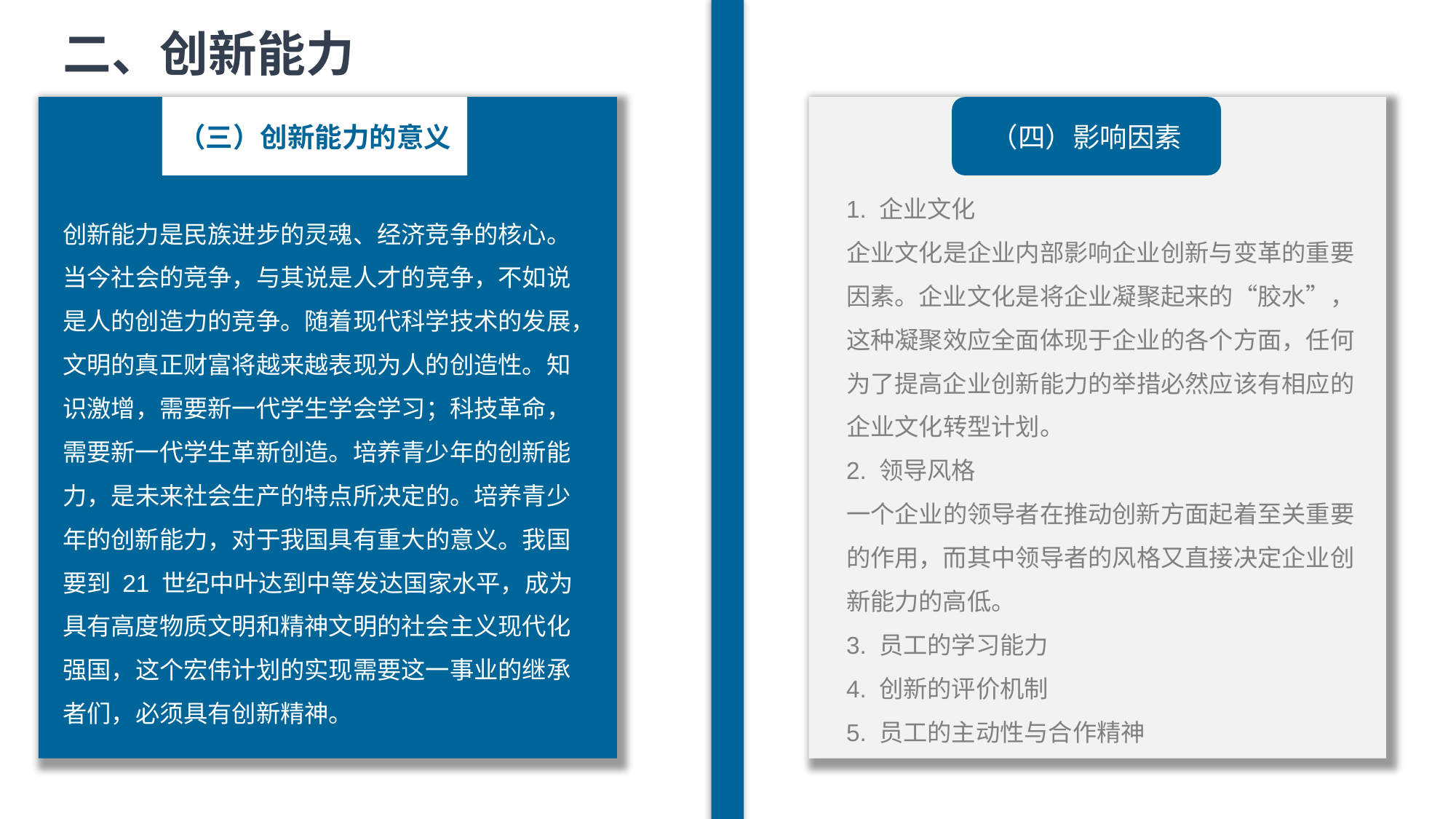

二、创新能力
（三）创新能力的意义
创新能力是民族进步的灵魂、经济竞争的核心。当今社会的竞争，与其说是人才的竞争，不如说是人的创造力的竞争。随着现代科学技术的发展，文明的真正财富将越来越表现为人的创造性。知识激增，需要新一代学生学会学习；科技革命，需要新一代学生革新创造。培养青少年的创新能力，是未来社会生产的特点所决定的。培养青少年的创新能力，对于我国具有重大的意义。我国要到 21 世纪中叶达到中等发达国家水平，成为具有高度物质文明和精神文明的社会主义现代化强国，这个宏伟计划的实现需要这一事业的继承者们，必须具有创新精神。

（四）影响因素
1. 企业文化
企业文化是企业内部影响企业创新与变革的重要因素。企业文化是将企业凝聚起来的“胶水”，这种凝聚效应全面体现于企业的各个方面，任何为了提高企业创新能力的举措必然应该有相应的企业文化转型计划。
2. 领导风格
一个企业的领导者在推动创新方面起着至关重要的作用，而其中领导者的风格又直接决定企业创新能力的高低。
3. 员工的学习能力
4. 创新的评价机制
5. 员工的主动性与合作精神